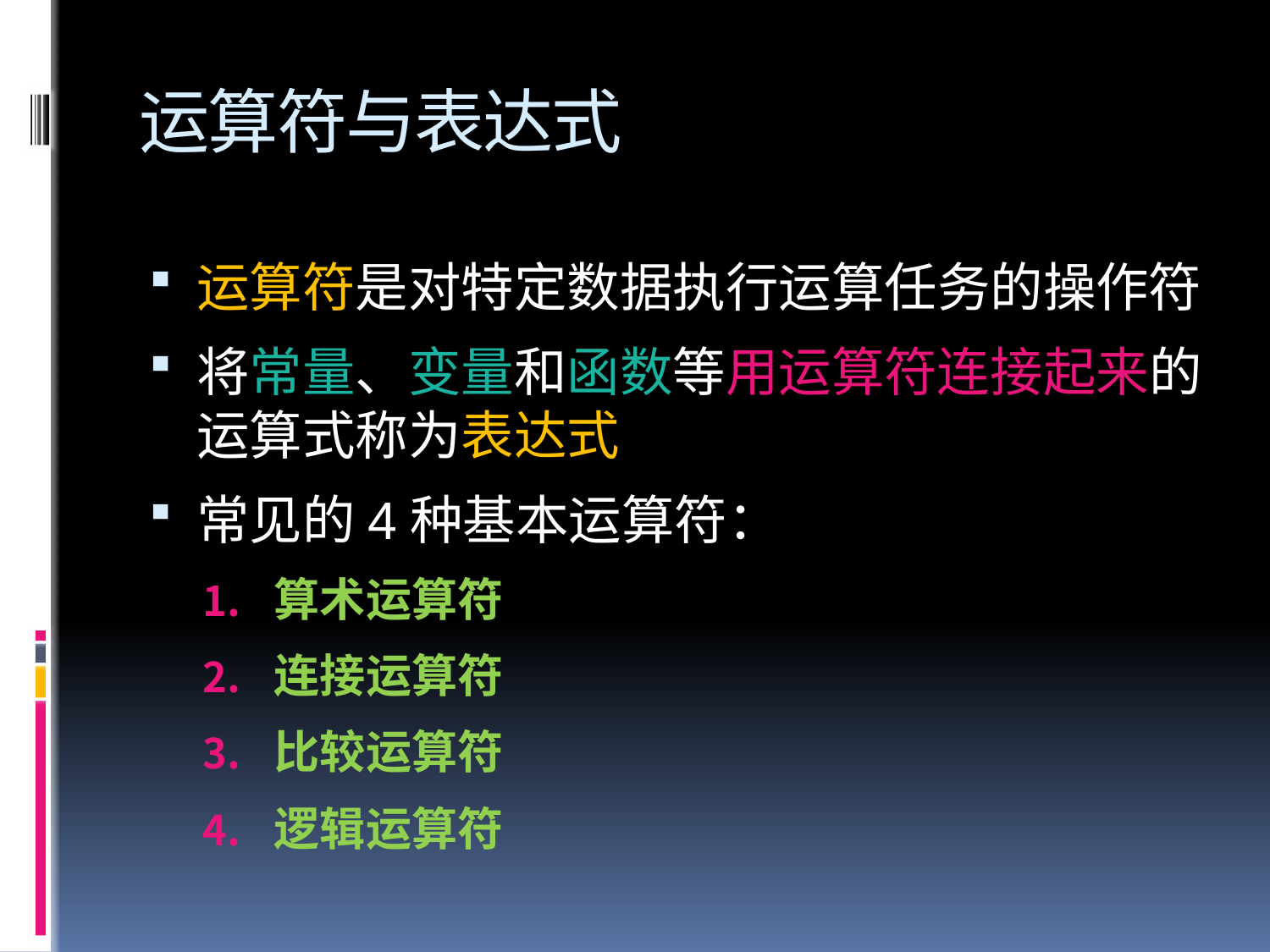

# 运算符与表达式
运算符是对特定数据执行运算任务的操作符
将常量、变量和函数等用运算符连接起来的运算式称为表达式
常见的4种基本运算符：
算术运算符
连接运算符
比较运算符
逻辑运算符